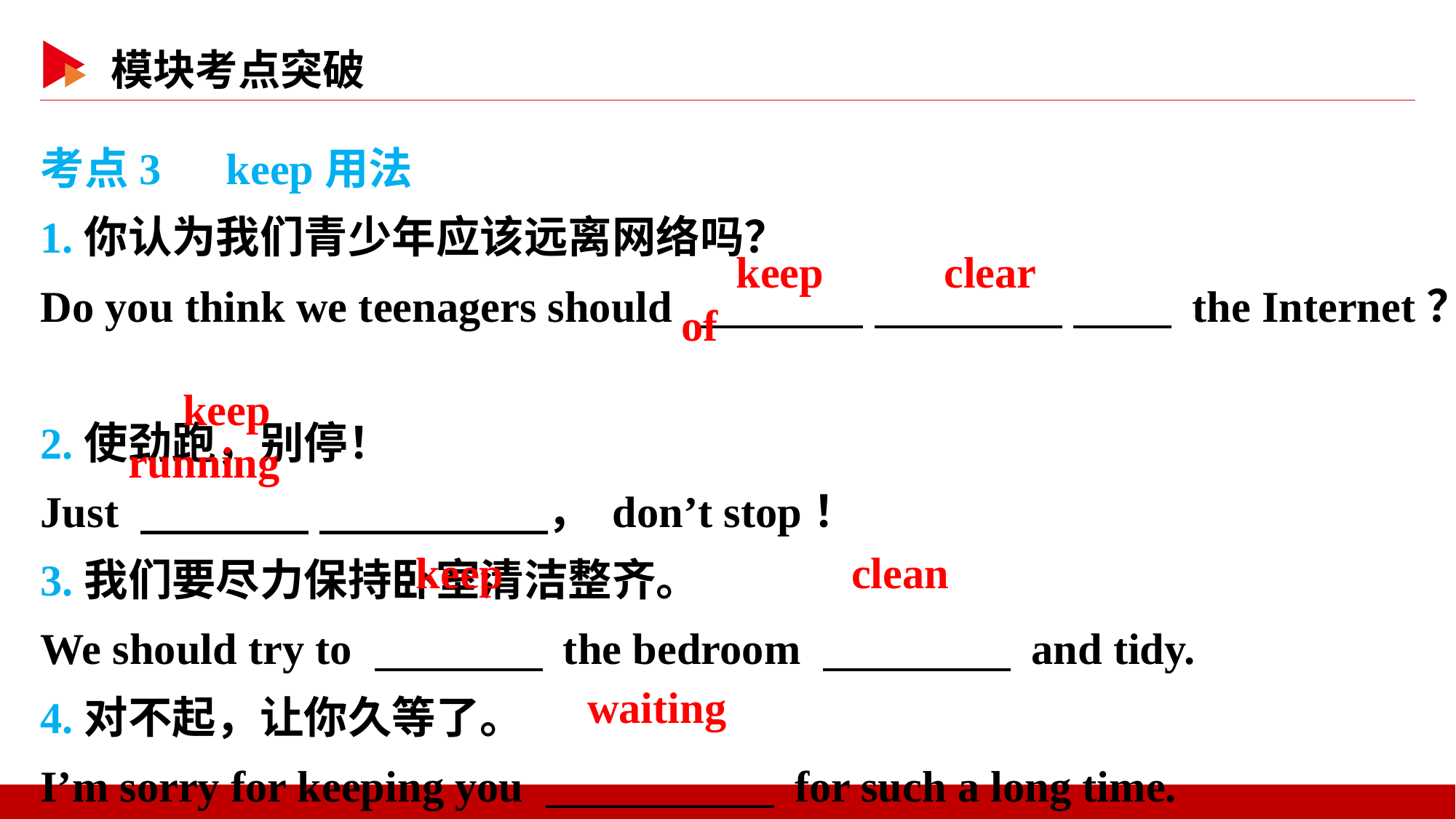

考点3　keep用法
1.你认为我们青少年应该远离网络吗？
Do you think we teenagers should 　        　 　          　 　 　 the Internet？
2.使劲跑，别停！
Just 　        　 　              　， don’t stop！
3.我们要尽力保持卧室清洁整齐。
We should try to 　        　 the bedroom 　          　 and tidy.
4.对不起，让你久等了。
I’m sorry for keeping you 　              　 for such a long time.
　keep　 　clear　 　of
　keep　 　running
　keep
　clean
　waiting